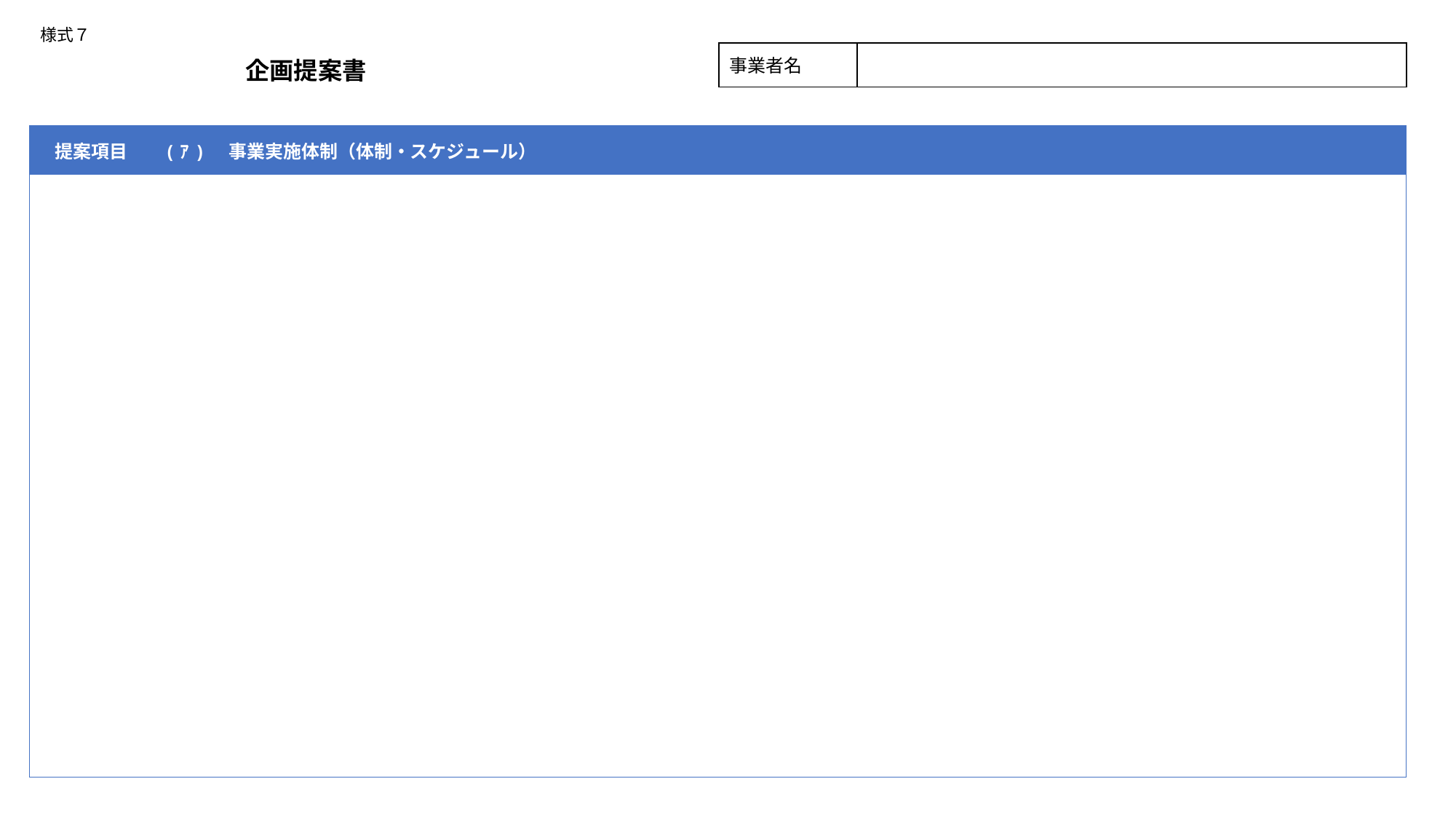

様式７
| 事業者名 |  |
| --- | --- |
企画提案書
| 提案項目 | (ｱ)　事業実施体制（体制・スケジュール） |
| --- | --- |
|  |  |